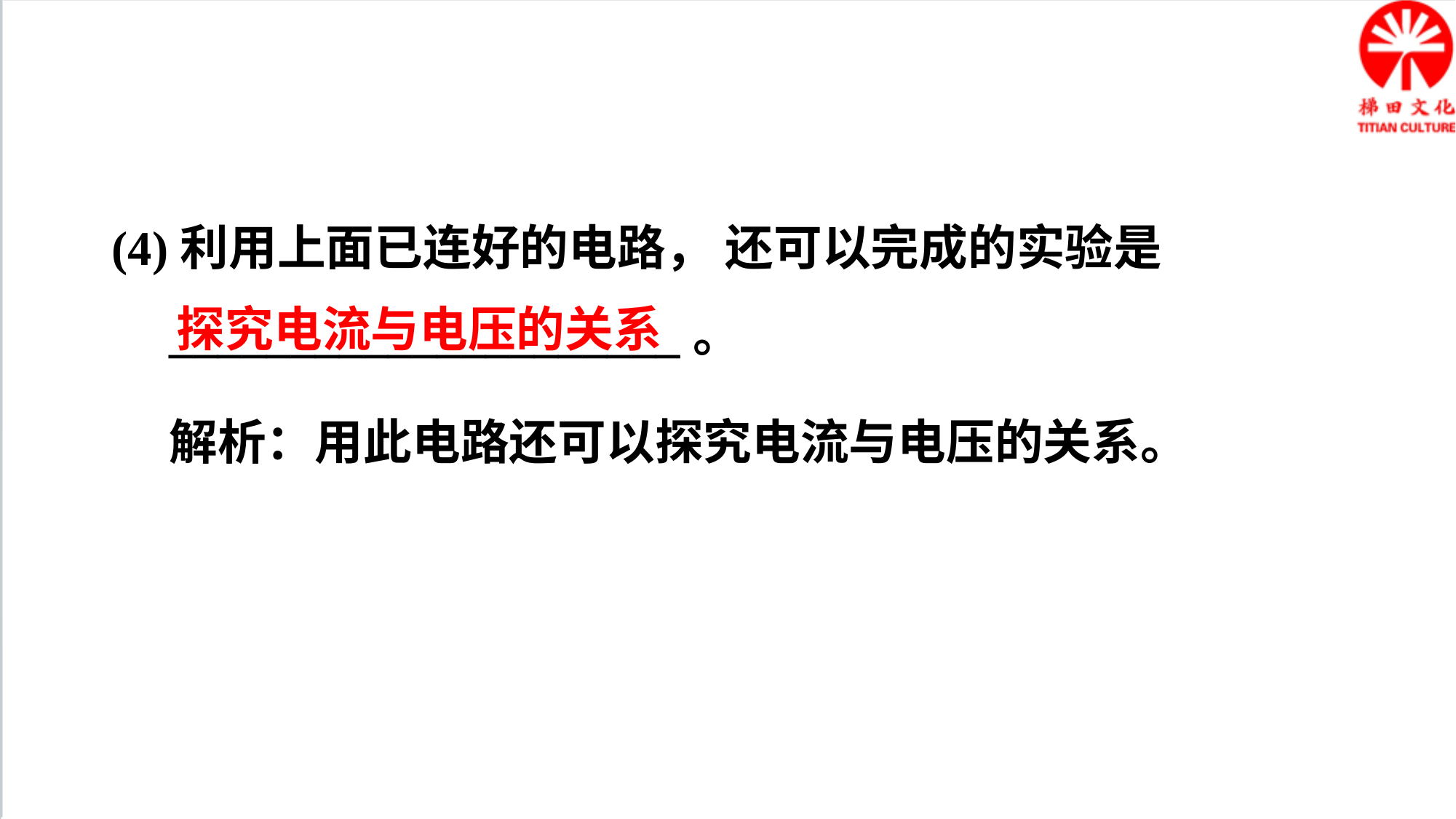

(4)利用上面已连好的电路， 还可以完成的实验是 _____________________。
探究电流与电压的关系
解析：用此电路还可以探究电流与电压的关系。